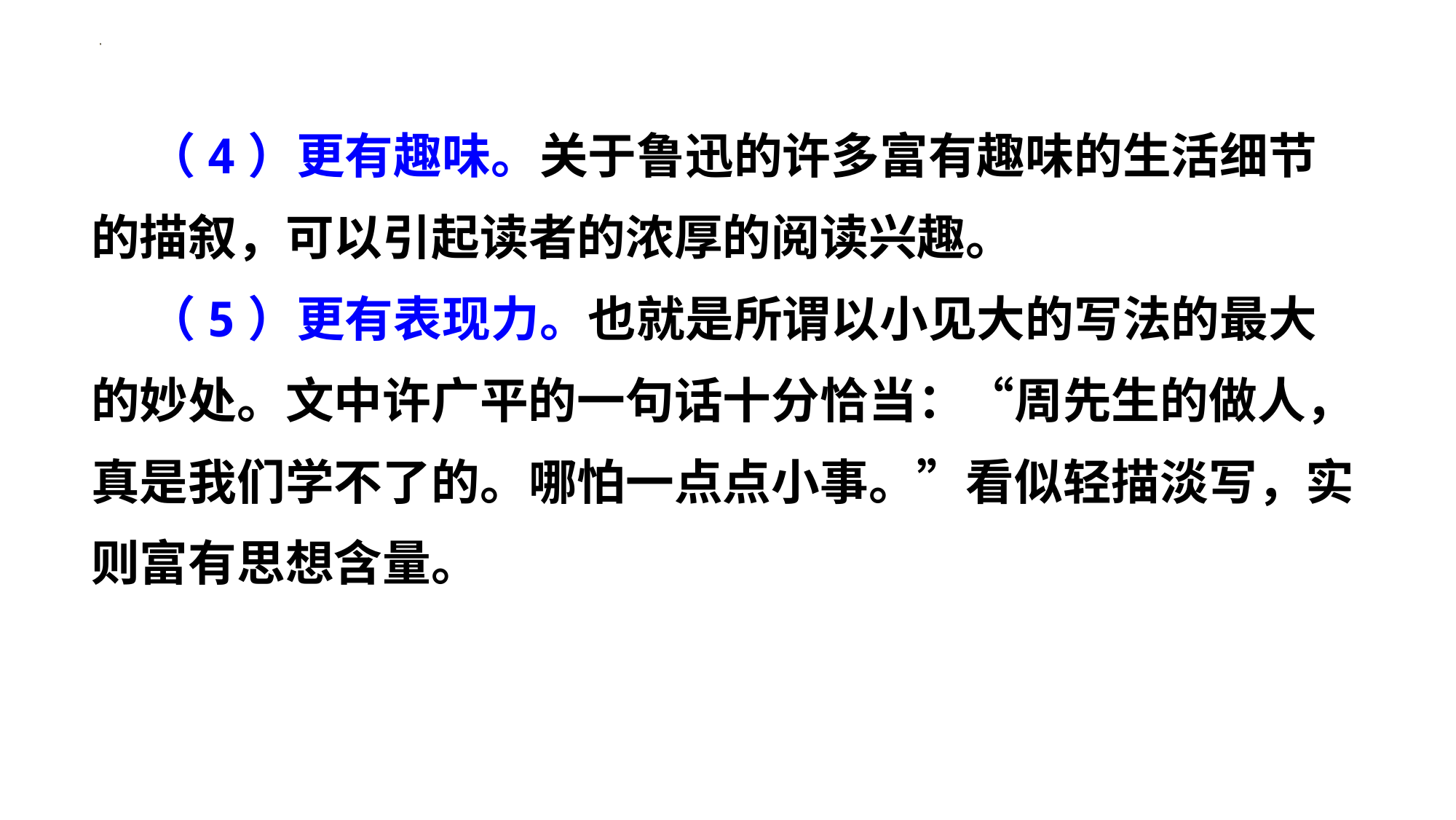

（4）更有趣味。关于鲁迅的许多富有趣味的生活细节的描叙，可以引起读者的浓厚的阅读兴趣。
    （5）更有表现力。也就是所谓以小见大的写法的最大的妙处。文中许广平的一句话十分恰当：“周先生的做人，真是我们学不了的。哪怕一点点小事。”看似轻描淡写，实则富有思想含量。